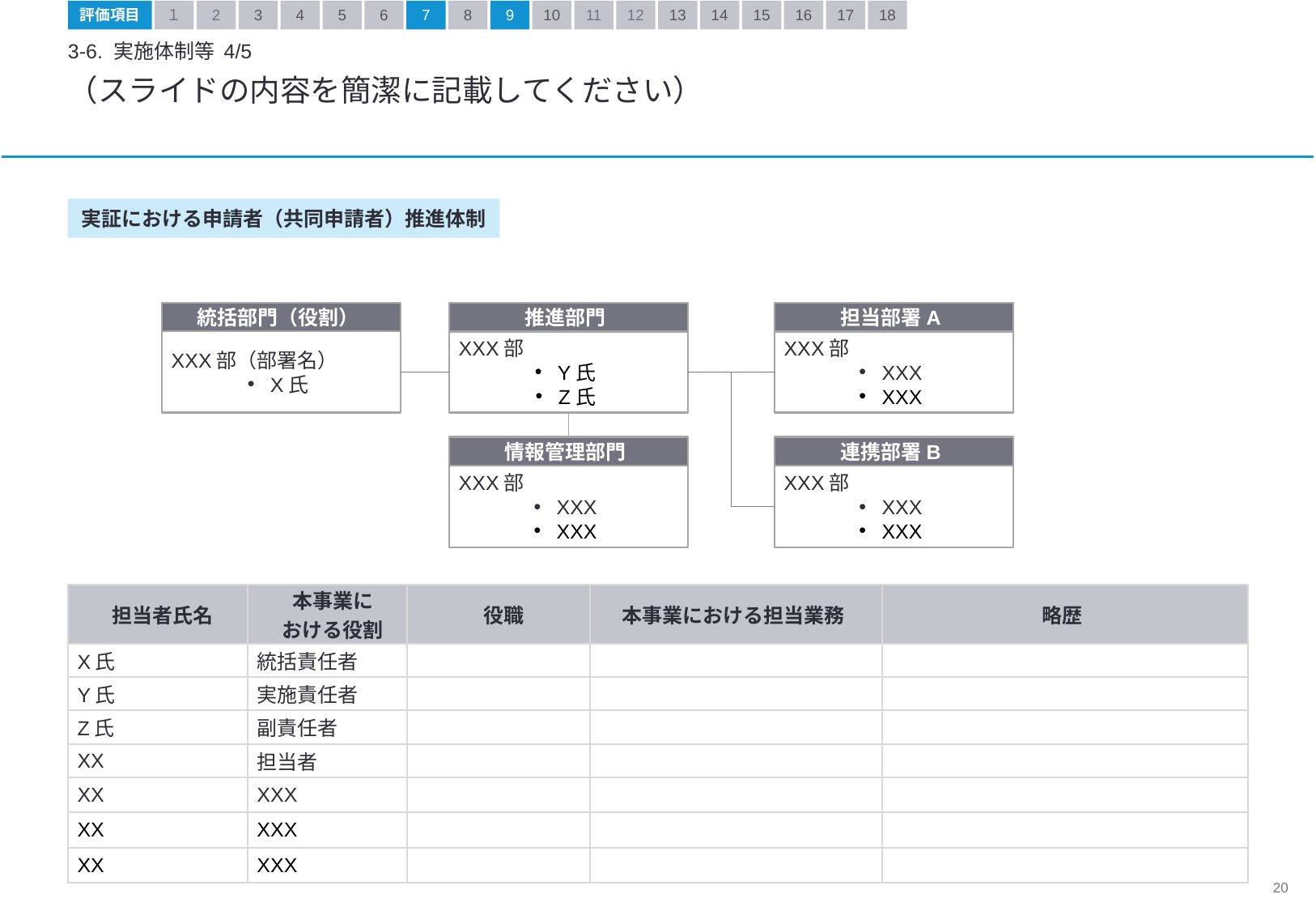

評価項目
１
2
3
4
5
6
7
8
9
10
11
12
13
14
15
16
17
18
3-6. 実施体制等 4/5
（スライドの内容を簡潔に記載してください）
実証における申請者（共同申請者）推進体制
統括部門（役割）
推進部門
担当部署A
XXX部（部署名）
X氏
XXX部
Y氏
Z氏
XXX部
XXX
XXX
情報管理部門
連携部署B
XXX部
XXX
XXX
XXX部
XXX
XXX
| 担当者氏名 | 本事業に おける役割 | 役職 | 本事業における担当業務 | 略歴 |
| --- | --- | --- | --- | --- |
| X氏 | 統括責任者 |  |  |  |
| Y氏 | 実施責任者 |  |  |  |
| Z氏 | 副責任者 |  |  |  |
| XX | 担当者 |  |  |  |
| XX | XXX |  |  |  |
| XX | XXX |  |  |  |
| XX | XXX |  |  |  |